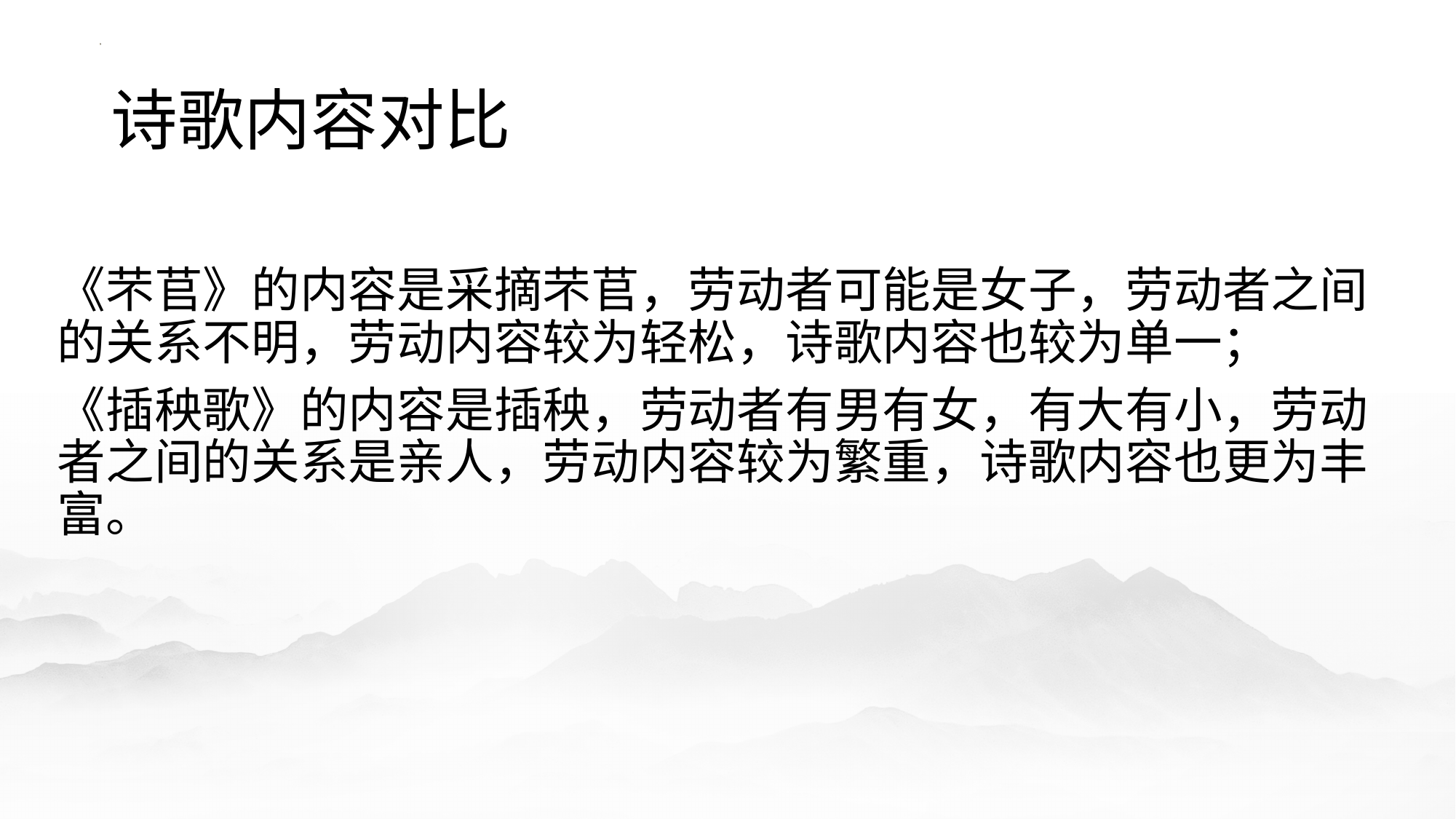

# 诗歌内容对比
《芣苢》的内容是采摘芣苢，劳动者可能是女子，劳动者之间的关系不明，劳动内容较为轻松，诗歌内容也较为单一；
《插秧歌》的内容是插秧，劳动者有男有女，有大有小，劳动者之间的关系是亲人，劳动内容较为繁重，诗歌内容也更为丰富。